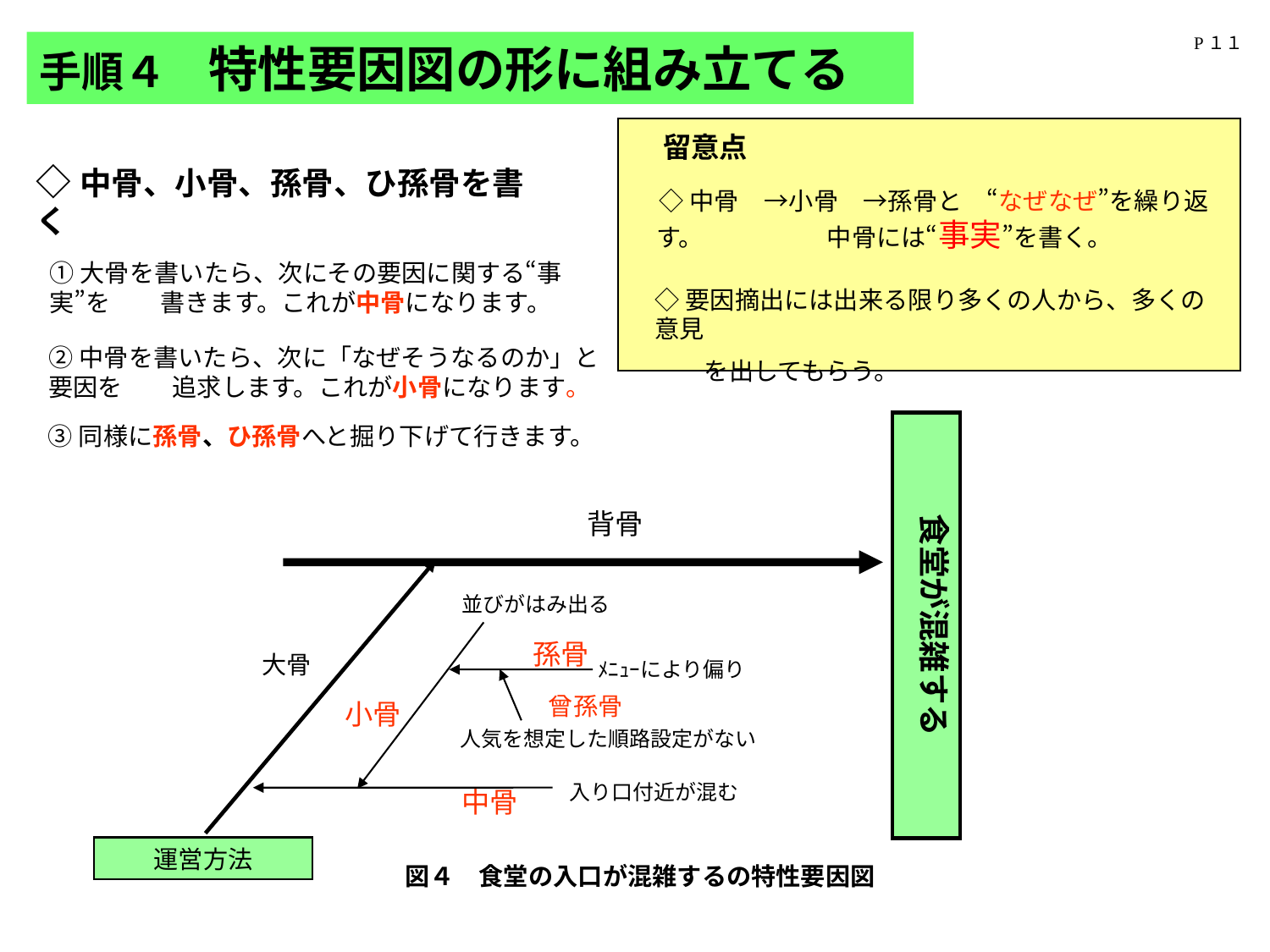

P１１
手順４　特性要因図の形に組み立てる

留意点
◇中骨　→小骨　→孫骨と　“なぜなぜ”を繰り返す。　　　　　中骨には“事実”を書く。
◇要因摘出には出来る限り多くの人から、多くの意見
　　を出してもらう。
◇中骨、小骨、孫骨、ひ孫骨を書く
①大骨を書いたら、次にその要因に関する“事実”を　　書きます。これが中骨になります。
入り口付近が混む
中骨

②中骨を書いたら、次に「なぜそうなるのか」と要因を　　追求します。これが小骨になります。
並びがはみ出る

小骨
食堂が混雑する
③同様に孫骨、ひ孫骨へと掘り下げて行きます。
孫骨
ﾒﾆｭｰにより偏り

曾孫骨
人気を想定した順路設定がない
背骨

大骨
運営方法
図４　食堂の入口が混雑するの特性要因図